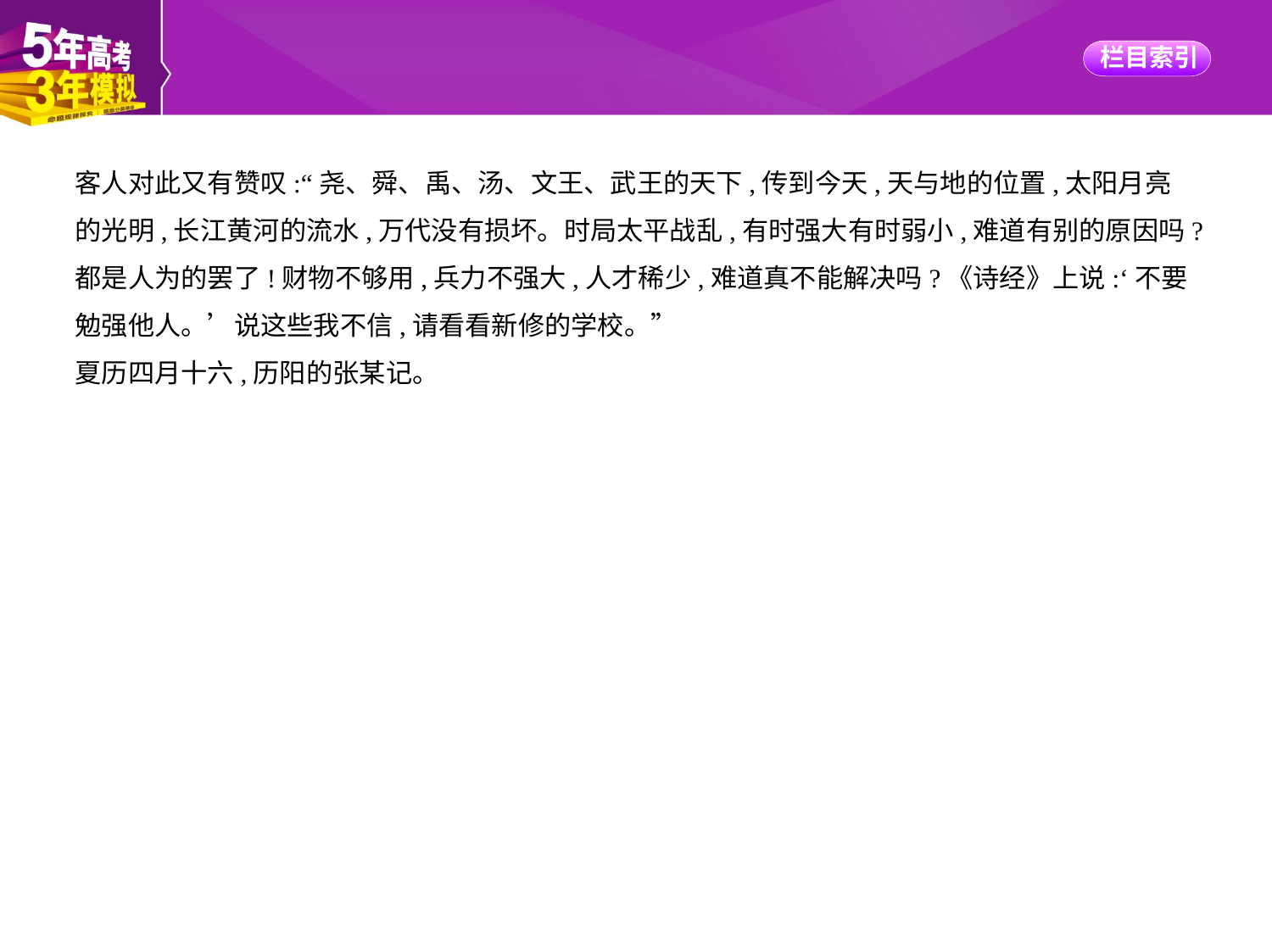

客人对此又有赞叹:“尧、舜、禹、汤、文王、武王的天下,传到今天,天与地的位置,太阳月亮
的光明,长江黄河的流水,万代没有损坏。时局太平战乱,有时强大有时弱小,难道有别的原因吗?
都是人为的罢了!财物不够用,兵力不强大,人才稀少,难道真不能解决吗?《诗经》上说:‘不要
勉强他人。’说这些我不信,请看看新修的学校。”
夏历四月十六,历阳的张某记。